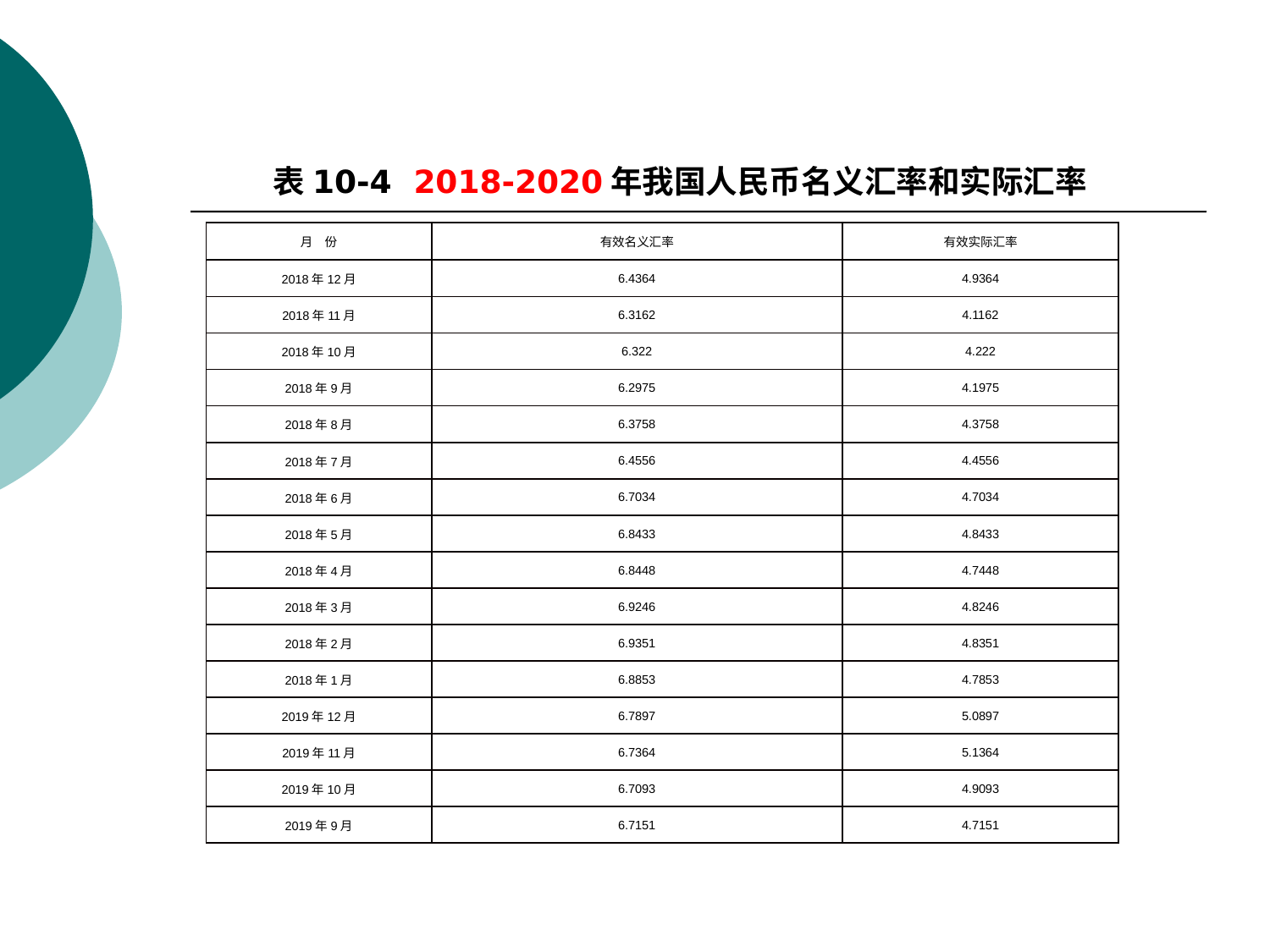

表10-4  2018-2020年我国人民币名义汇率和实际汇率
| 月　份 | 有效名义汇率 | 有效实际汇率 |
| --- | --- | --- |
| 2018年12月 | 6.4364 | 4.9364 |
| 2018年11月 | 6.3162 | 4.1162 |
| 2018年10月 | 6.322 | 4.222 |
| 2018年9月 | 6.2975 | 4.1975 |
| 2018年8月 | 6.3758 | 4.3758 |
| 2018年7月 | 6.4556 | 4.4556 |
| 2018年6月 | 6.7034 | 4.7034 |
| 2018年5月 | 6.8433 | 4.8433 |
| 2018年4月 | 6.8448 | 4.7448 |
| 2018年3月 | 6.9246 | 4.8246 |
| 2018年2月 | 6.9351 | 4.8351 |
| 2018年1月 | 6.8853 | 4.7853 |
| 2019年12月 | 6.7897 | 5.0897 |
| 2019年11月 | 6.7364 | 5.1364 |
| 2019年10月 | 6.7093 | 4.9093 |
| 2019年9月 | 6.7151 | 4.7151 |